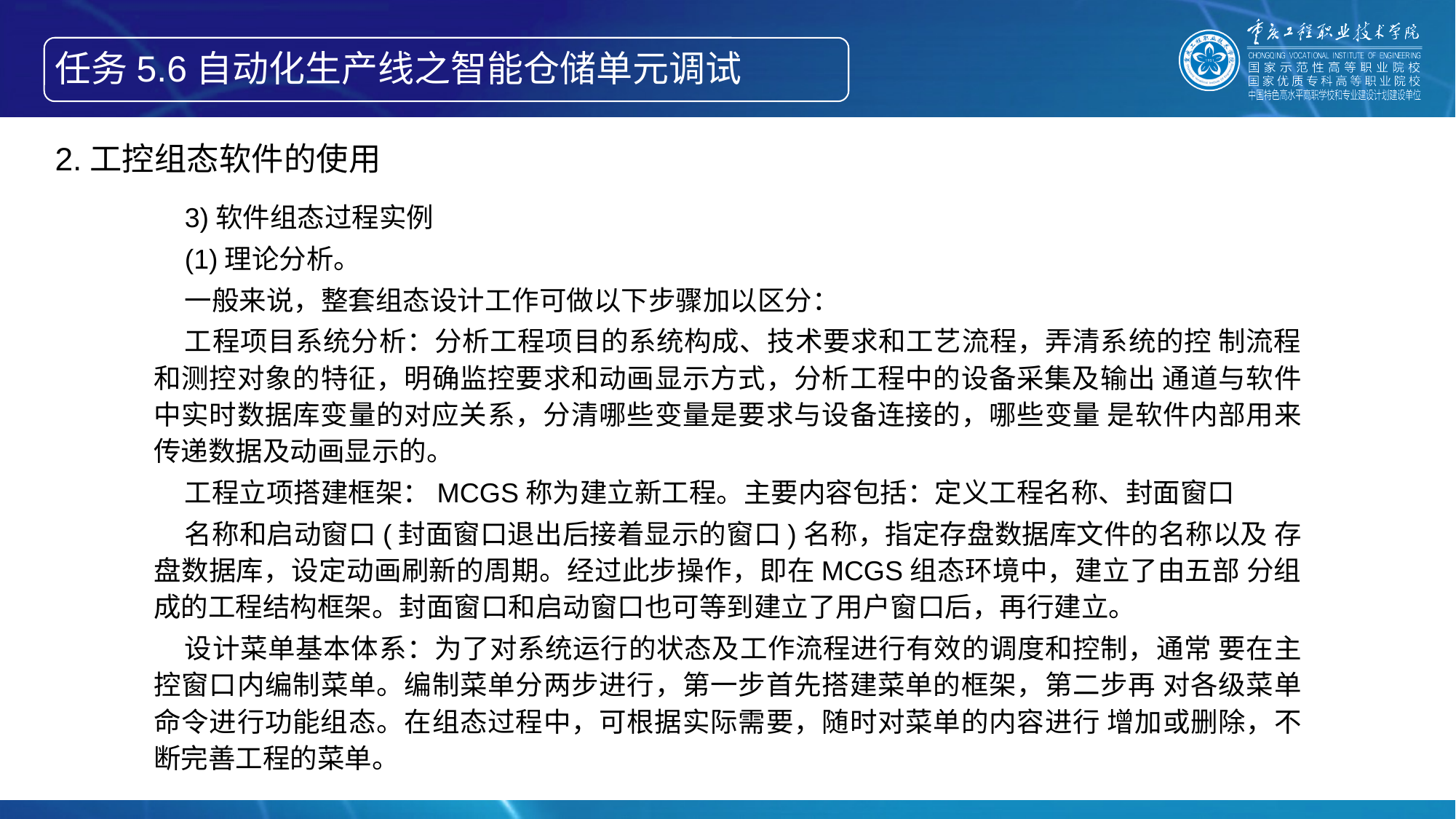

任务5.6自动化生产线之智能仓储单元调试
2.工控组态软件的使用
3)软件组态过程实例
(1)理论分析。
一般来说，整套组态设计工作可做以下步骤加以区分：
工程项目系统分析：分析工程项目的系统构成、技术要求和工艺流程，弄清系统的控 制流程和测控对象的特征，明确监控要求和动画显示方式，分析工程中的设备采集及输出 通道与软件中实时数据库变量的对应关系，分清哪些变量是要求与设备连接的，哪些变量 是软件内部用来传递数据及动画显示的。
工程立项搭建框架：MCGS称为建立新工程。主要内容包括：定义工程名称、封面窗口
名称和启动窗口(封面窗口退出后接着显示的窗口)名称，指定存盘数据库文件的名称以及 存盘数据库，设定动画刷新的周期。经过此步操作，即在MCGS组态环境中，建立了由五部 分组成的工程结构框架。封面窗口和启动窗口也可等到建立了用户窗口后，再行建立。
设计菜单基本体系：为了对系统运行的状态及工作流程进行有效的调度和控制，通常 要在主控窗口内编制菜单。编制菜单分两步进行，第一步首先搭建菜单的框架，第二步再 对各级菜单命令进行功能组态。在组态过程中，可根据实际需要，随时对菜单的内容进行 增加或删除，不断完善工程的菜单。